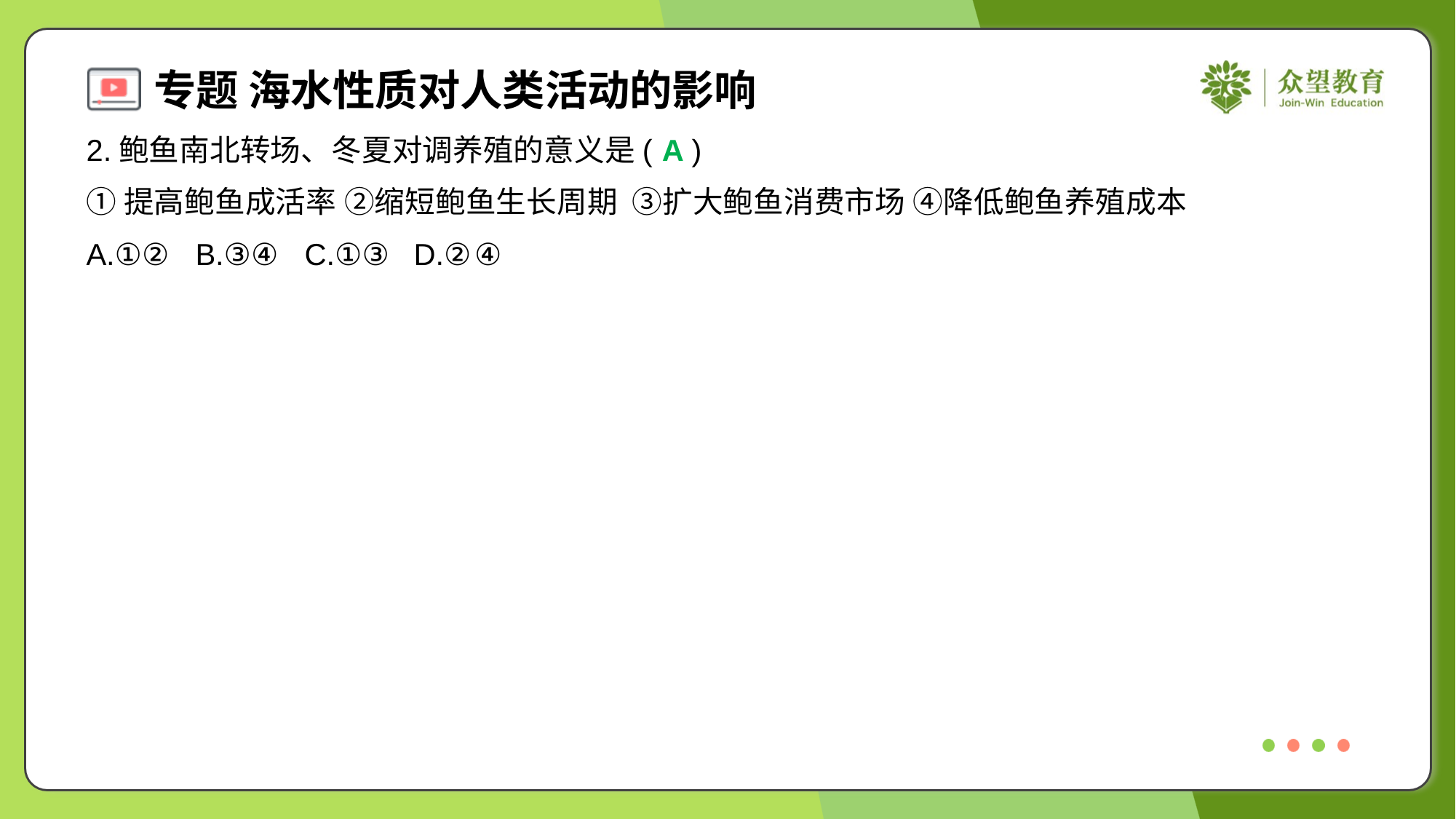

2.鲍鱼南北转场、冬夏对调养殖的意义是(     )
A
①提高鲍鱼成活率 ②缩短鲍鱼生长周期	③扩大鲍鱼消费市场 ④降低鲍鱼养殖成本
A.①②	B.③④	C.①③	D.②④